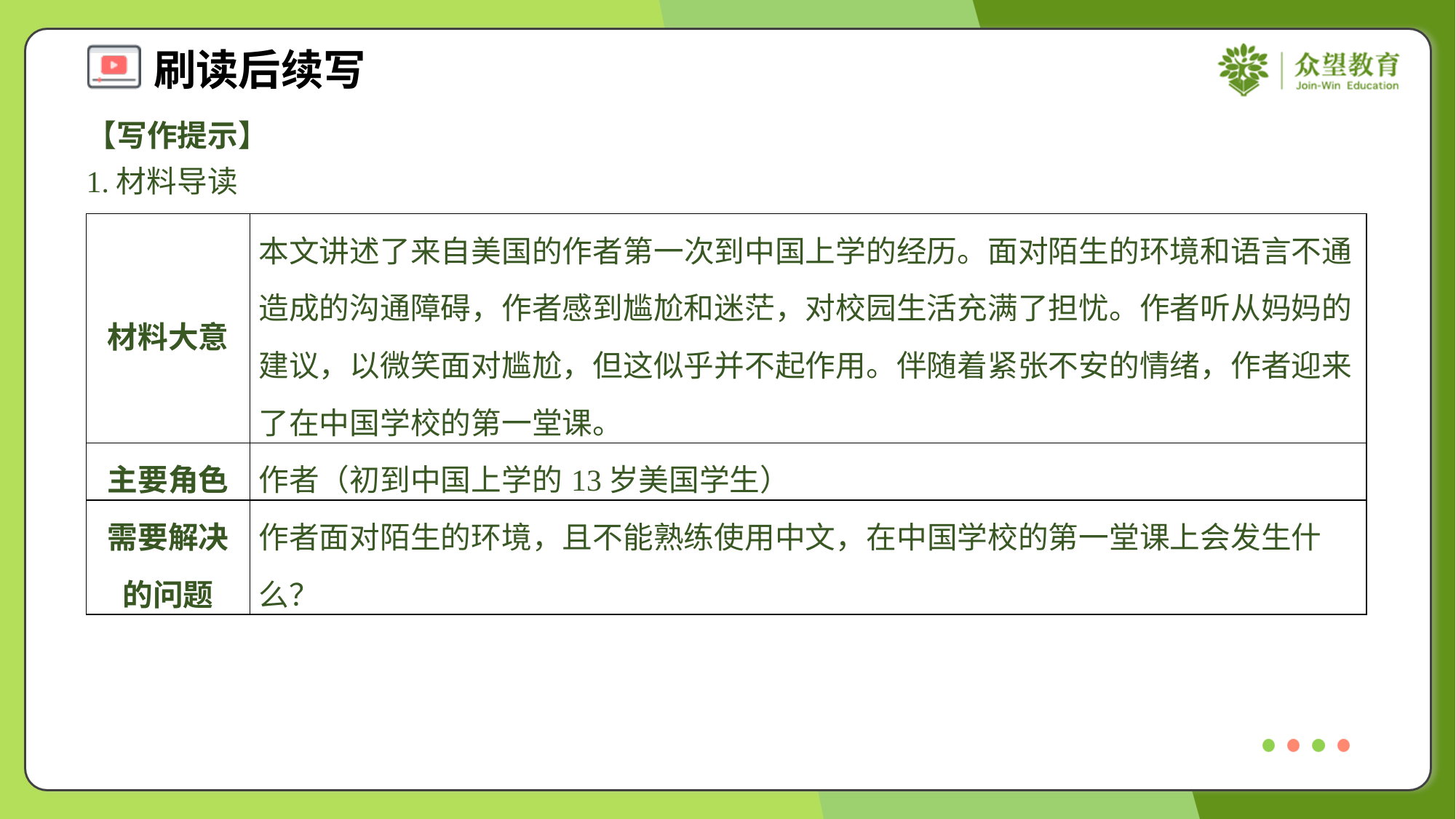

【写作提示】
1.材料导读
| 材料大意 | 本文讲述了来自美国的作者第一次到中国上学的经历。面对陌生的环境和语言不通造成的沟通障碍，作者感到尴尬和迷茫，对校园生活充满了担忧。作者听从妈妈的建议，以微笑面对尴尬，但这似乎并不起作用。伴随着紧张不安的情绪，作者迎来了在中国学校的第一堂课。 |
| --- | --- |
| 主要角色 | 作者（初到中国上学的13岁美国学生） |
| 需要解决的问题 | 作者面对陌生的环境，且不能熟练使用中文，在中国学校的第一堂课上会发生什么？ |